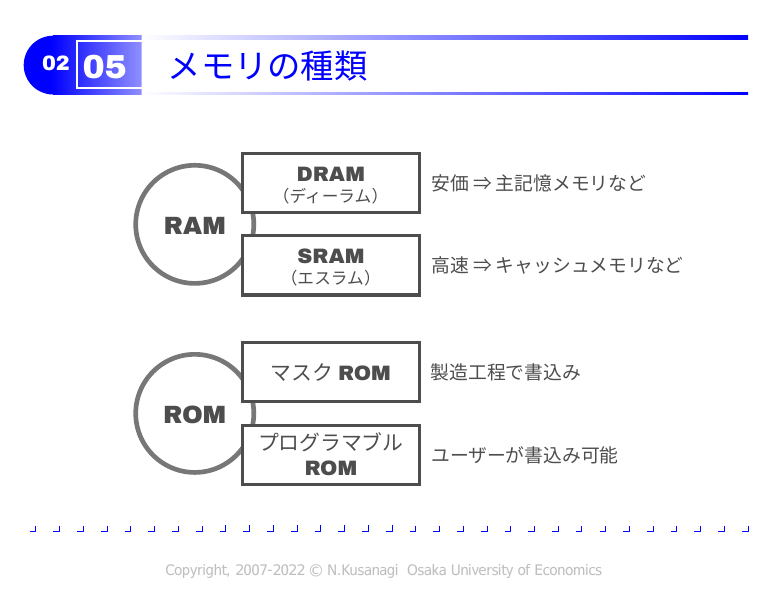

# 05   メモリの種類
DRAM
（ディーラム）
RAM
安価 ⇒ 主記憶メモリなど
SRAM
（エスラム）
高速 ⇒ キャッシュメモリなど
マスクROM
ROM
製造工程で書込み
プログラマブル
ROM
ユーザーが書込み可能